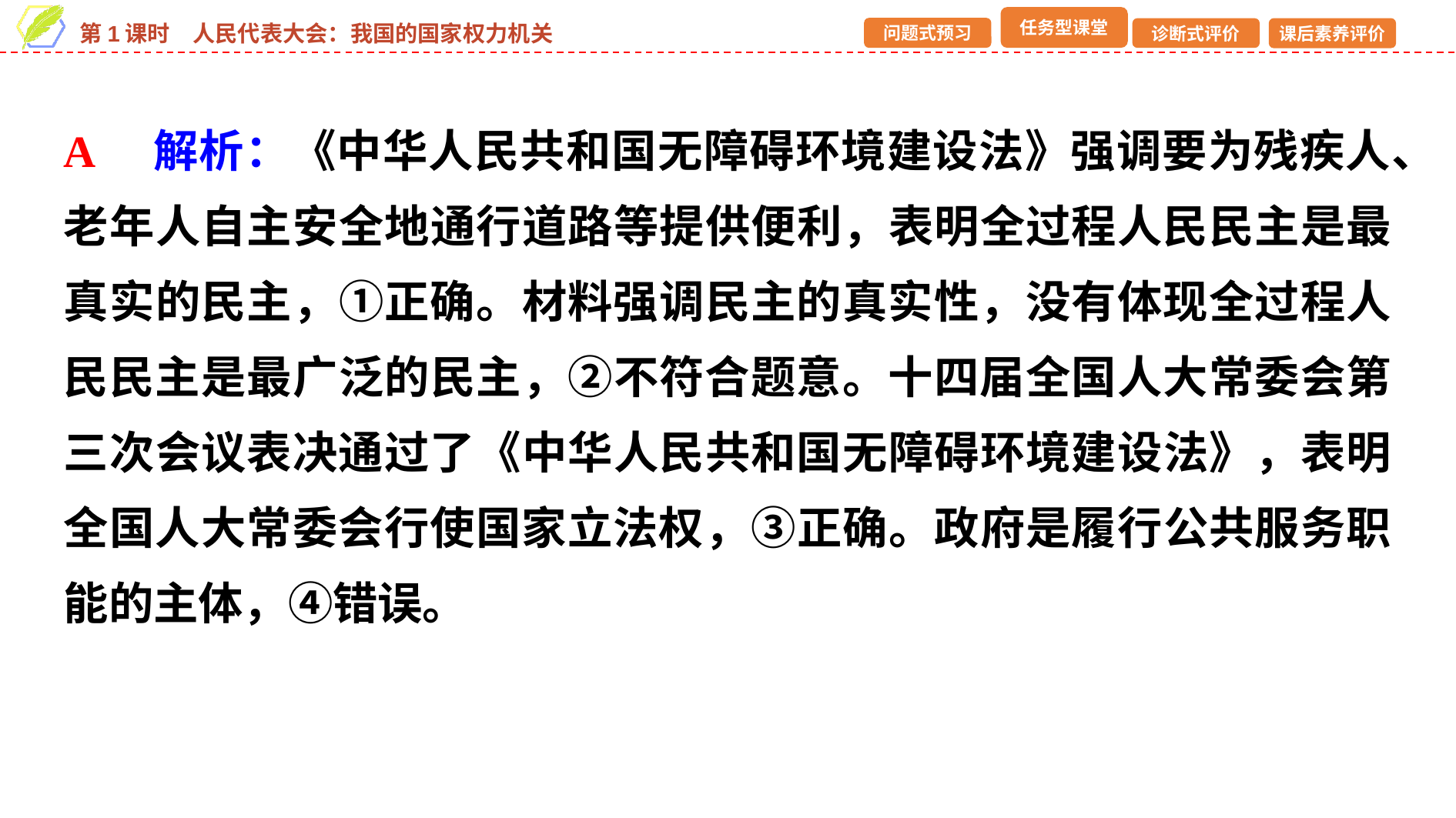

A　解析：《中华人民共和国无障碍环境建设法》强调要为残疾人、老年人自主安全地通行道路等提供便利，表明全过程人民民主是最真实的民主，①正确。材料强调民主的真实性，没有体现全过程人民民主是最广泛的民主，②不符合题意。十四届全国人大常委会第三次会议表决通过了《中华人民共和国无障碍环境建设法》，表明全国人大常委会行使国家立法权，③正确。政府是履行公共服务职能的主体，④错误。